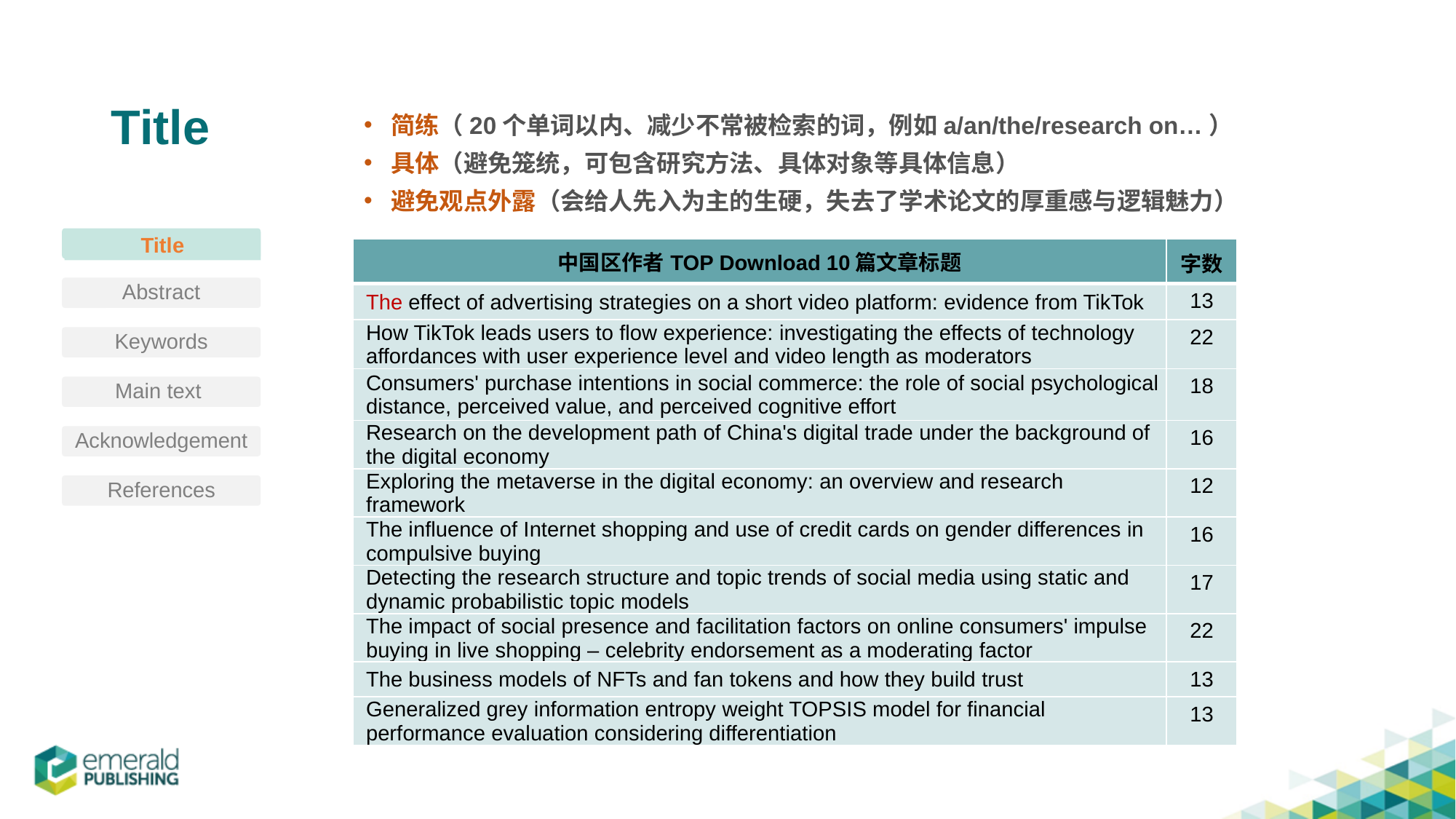

# Title
简练（20个单词以内、减少不常被检索的词，例如a/an/the/research on…）
具体（避免笼统，可包含研究方法、具体对象等具体信息）
避免观点外露（会给人先入为主的生硬，失去了学术论文的厚重感与逻辑魅力）

Title
| 中国区作者TOP Download 10篇文章标题 | 字数 |
| --- | --- |
| The effect of advertising strategies on a short video platform: evidence from TikTok | 13 |
| How TikTok leads users to flow experience: investigating the effects of technology affordances with user experience level and video length as moderators | 22 |
| Consumers' purchase intentions in social commerce: the role of social psychological distance, perceived value, and perceived cognitive effort | 18 |
| Research on the development path of China's digital trade under the background of the digital economy | 16 |
| Exploring the metaverse in the digital economy: an overview and research framework | 12 |
| The influence of Internet shopping and use of credit cards on gender differences in compulsive buying | 16 |
| Detecting the research structure and topic trends of social media using static and dynamic probabilistic topic models | 17 |
| The impact of social presence and facilitation factors on online consumers' impulse buying in live shopping – celebrity endorsement as a moderating factor | 22 |
| The business models of NFTs and fan tokens and how they build trust | 13 |
| Generalized grey information entropy weight TOPSIS model for financial performance evaluation considering differentiation | 13 |

Abstract

Keywords

Main text

Acknowledgement

References